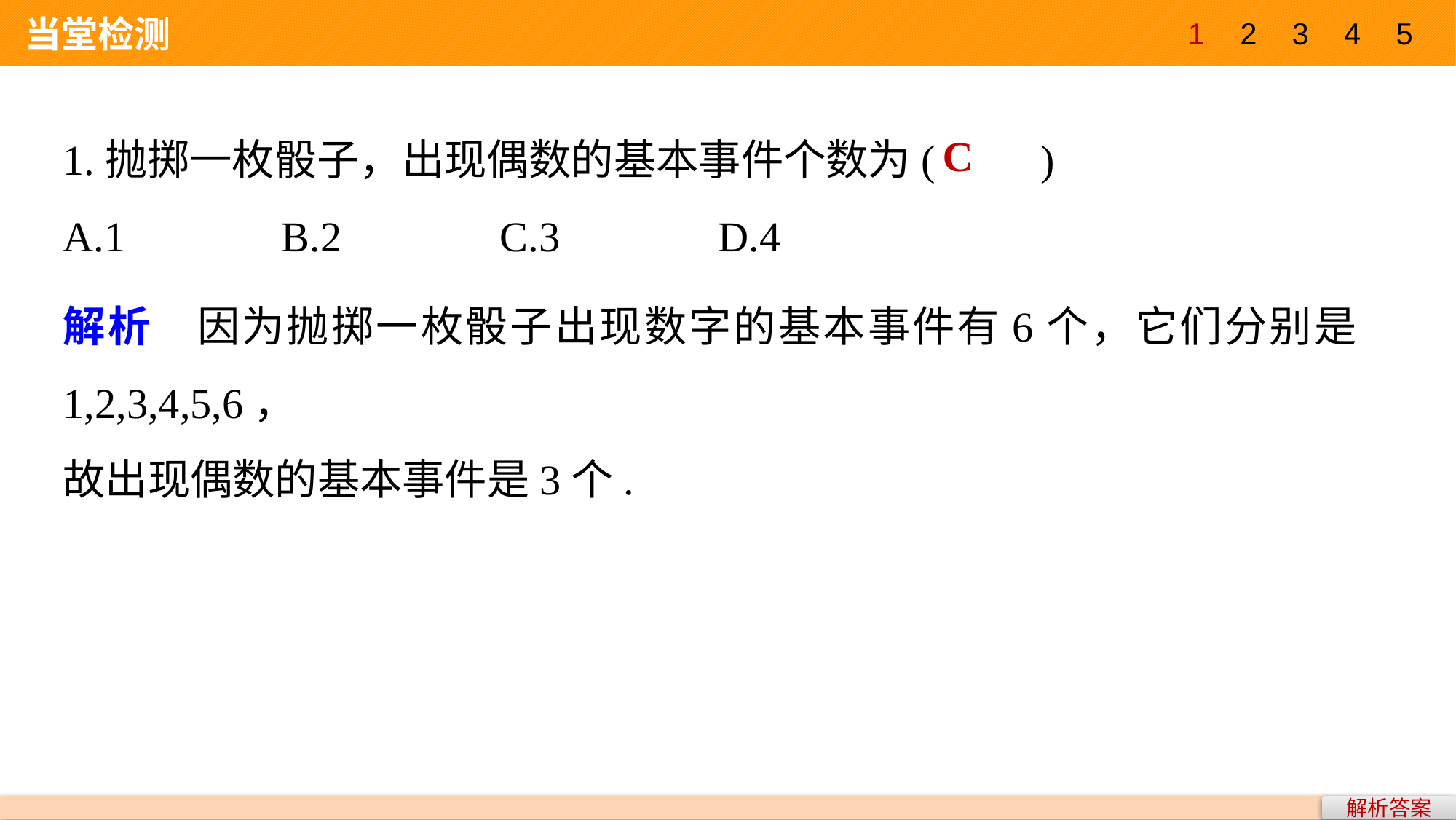

1
2
3
4
5
  当堂检测
1.抛掷一枚骰子，出现偶数的基本事件个数为(　　)
A.1  		B.2  		C.3  		D.4
C
解析　因为抛掷一枚骰子出现数字的基本事件有6个，它们分别是1,2,3,4,5,6，
故出现偶数的基本事件是3个.
解析答案